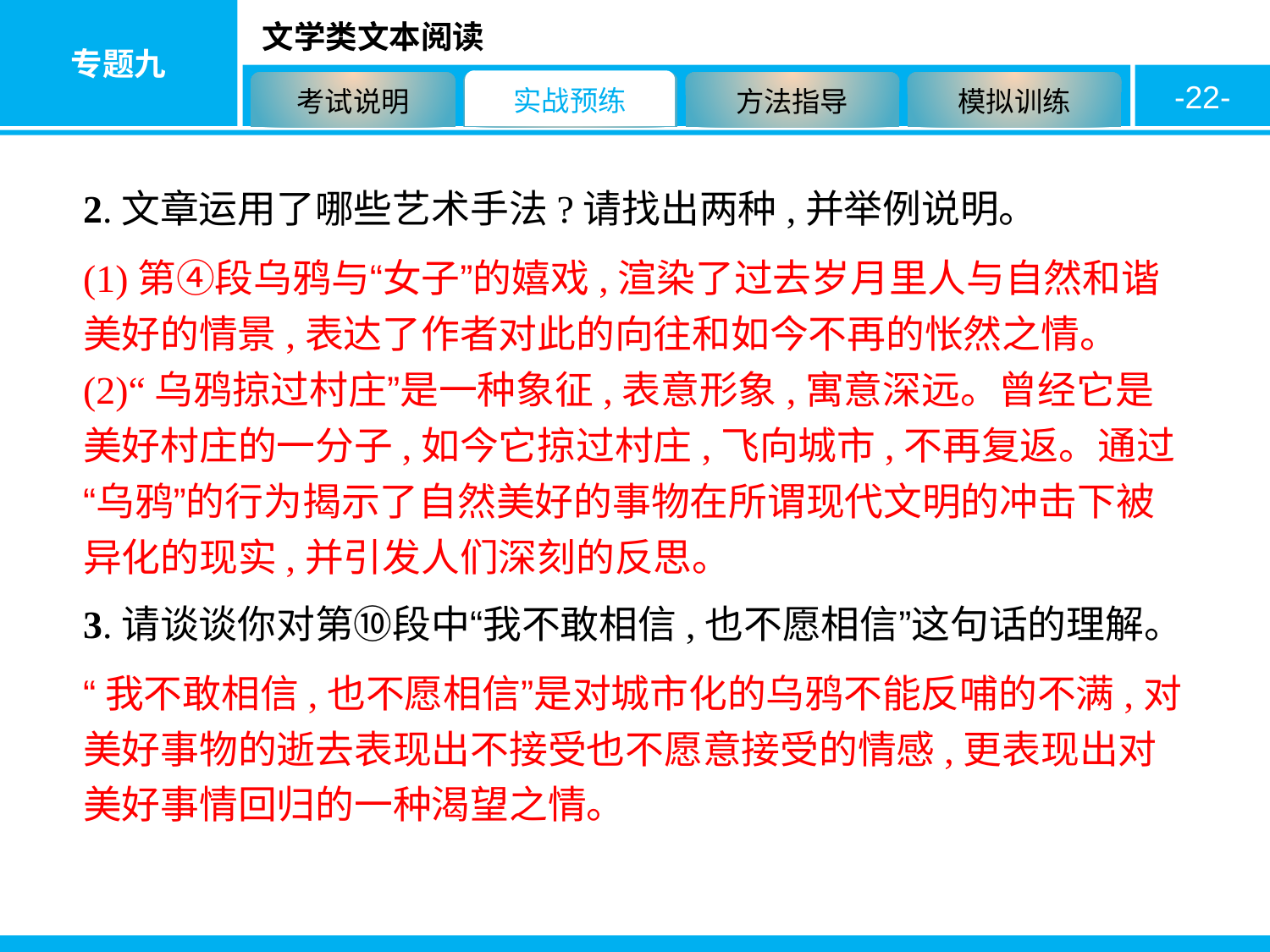

-22-
2.文章运用了哪些艺术手法?请找出两种,并举例说明。
(1)第④段乌鸦与“女子”的嬉戏,渲染了过去岁月里人与自然和谐美好的情景,表达了作者对此的向往和如今不再的怅然之情。
(2)“乌鸦掠过村庄”是一种象征,表意形象,寓意深远。曾经它是美好村庄的一分子,如今它掠过村庄,飞向城市,不再复返。通过“乌鸦”的行为揭示了自然美好的事物在所谓现代文明的冲击下被异化的现实,并引发人们深刻的反思。
3.请谈谈你对第⑩段中“我不敢相信,也不愿相信”这句话的理解。
“我不敢相信,也不愿相信”是对城市化的乌鸦不能反哺的不满,对美好事物的逝去表现出不接受也不愿意接受的情感,更表现出对美好事情回归的一种渴望之情。